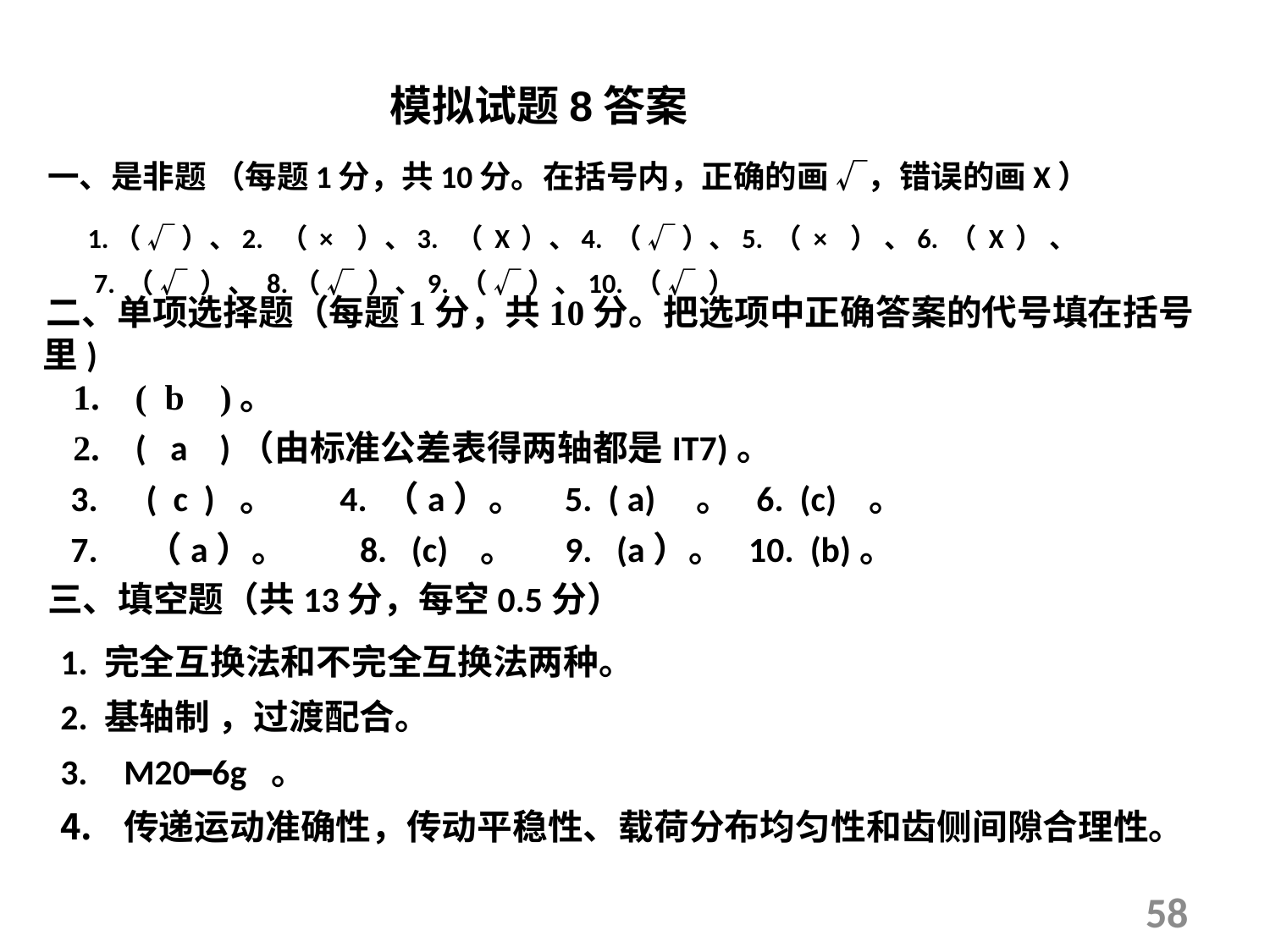

模拟试题8答案
一、是非题 （每题1分，共10分。在括号内，正确的画 √，错误的画Х）
1.（ √ ）、2.  （ ×   ）、3.  （ Х ）、4. （ √ ）、5. （ ×   ） 、6. （ Х ） 、
 7. （ √  ）、 8.（ √  ）、9. （ √ ）、10. （ √  ）
二、单项选择题（每题1分，共10分。把选项中正确答案的代号填在括号里)
   1.    (  b    )。
   2.    (   a    )（由标准公差表得两轴都是IT7)。
   3.      (  c  )  。       4. （a）。    5.  ( a)    。  6.  (c)   。
   7.     （a）。        8.   (c)   。     9.   (a）。  10.  (b)。
三、填空题（共13分，每空0.5分）
1. 完全互换法和不完全互换法两种。
2. 基轴制 ，过渡配合。
M20━6g  。
传递运动准确性，传动平稳性、载荷分布均匀性和齿侧间隙合理性。
58